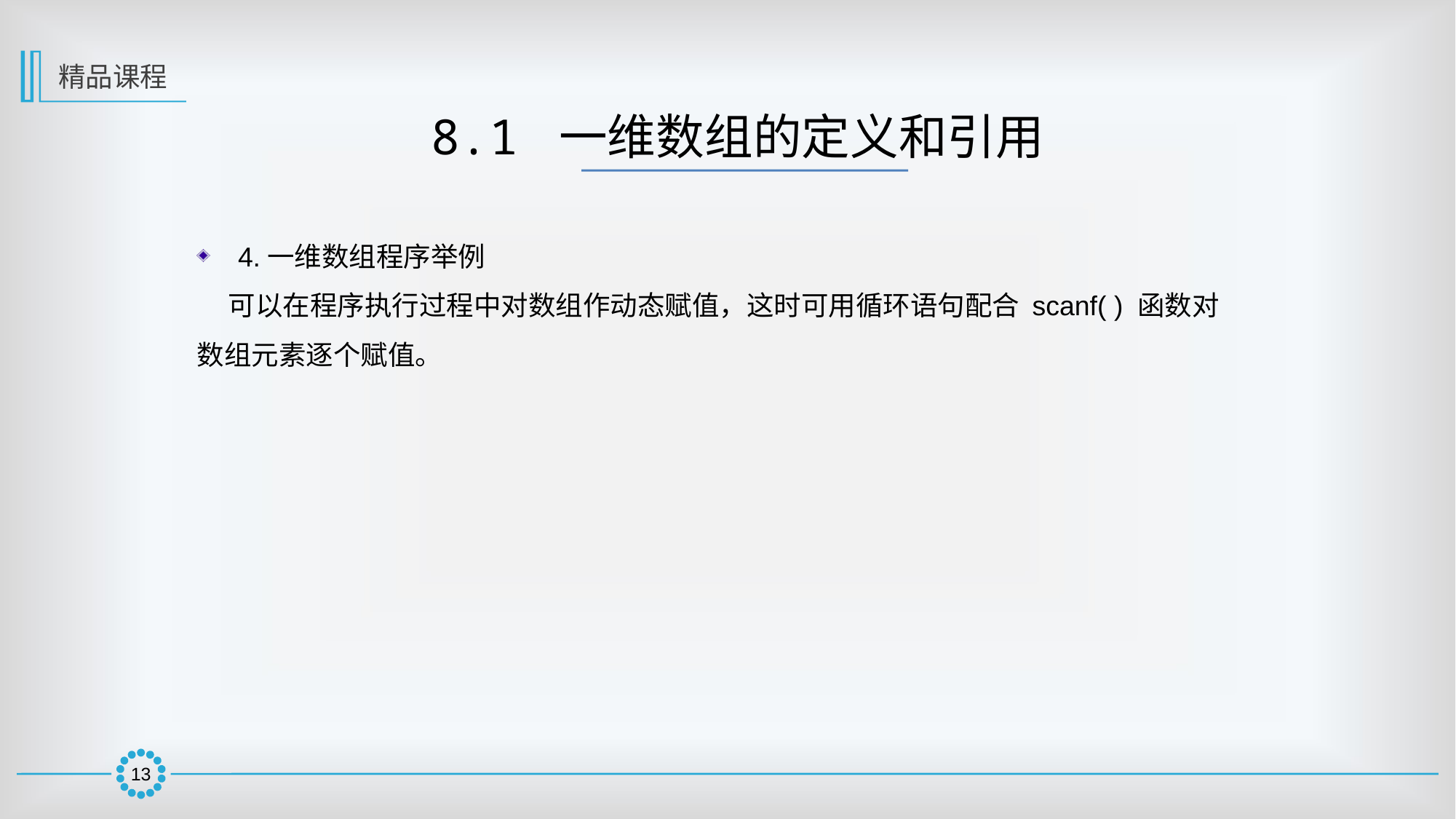

精品课程
8.1 一维数组的定义和引用

4.一维数组程序举例
    可以在程序执行过程中对数组作动态赋值，这时可用循环语句配合 scanf( ) 函数对数组元素逐个赋值。

13